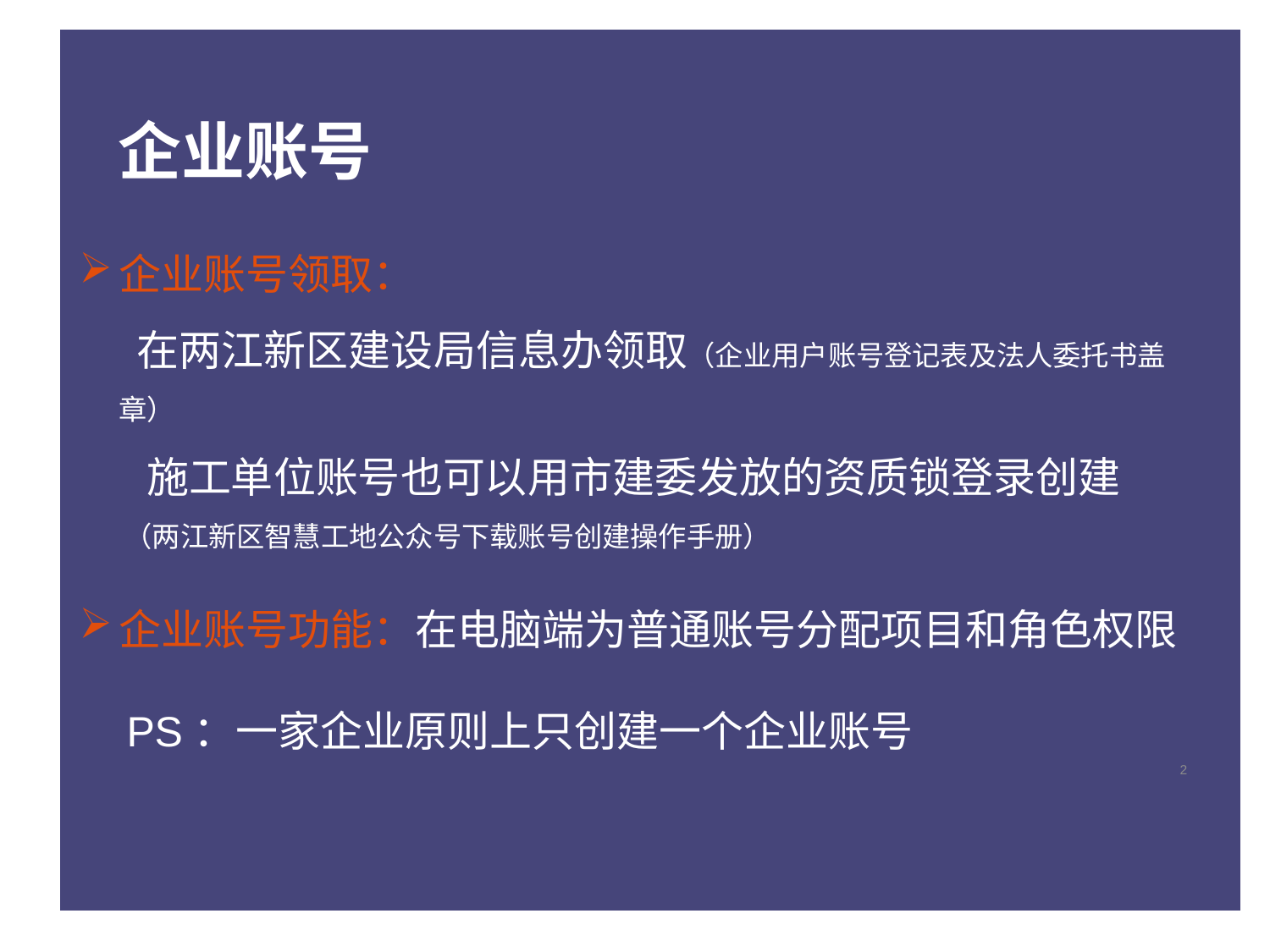

企业账号
企业账号领取：
     在两江新区建设局信息办领取（企业用户账号登记表及法人委托书盖章）
      施工单位账号也可以用市建委发放的资质锁登录创建
      （两江新区智慧工地公众号下载账号创建操作手册）
企业账号功能：在电脑端为普通账号分配项目和角色权限
    PS：一家企业原则上只创建一个企业账号

2